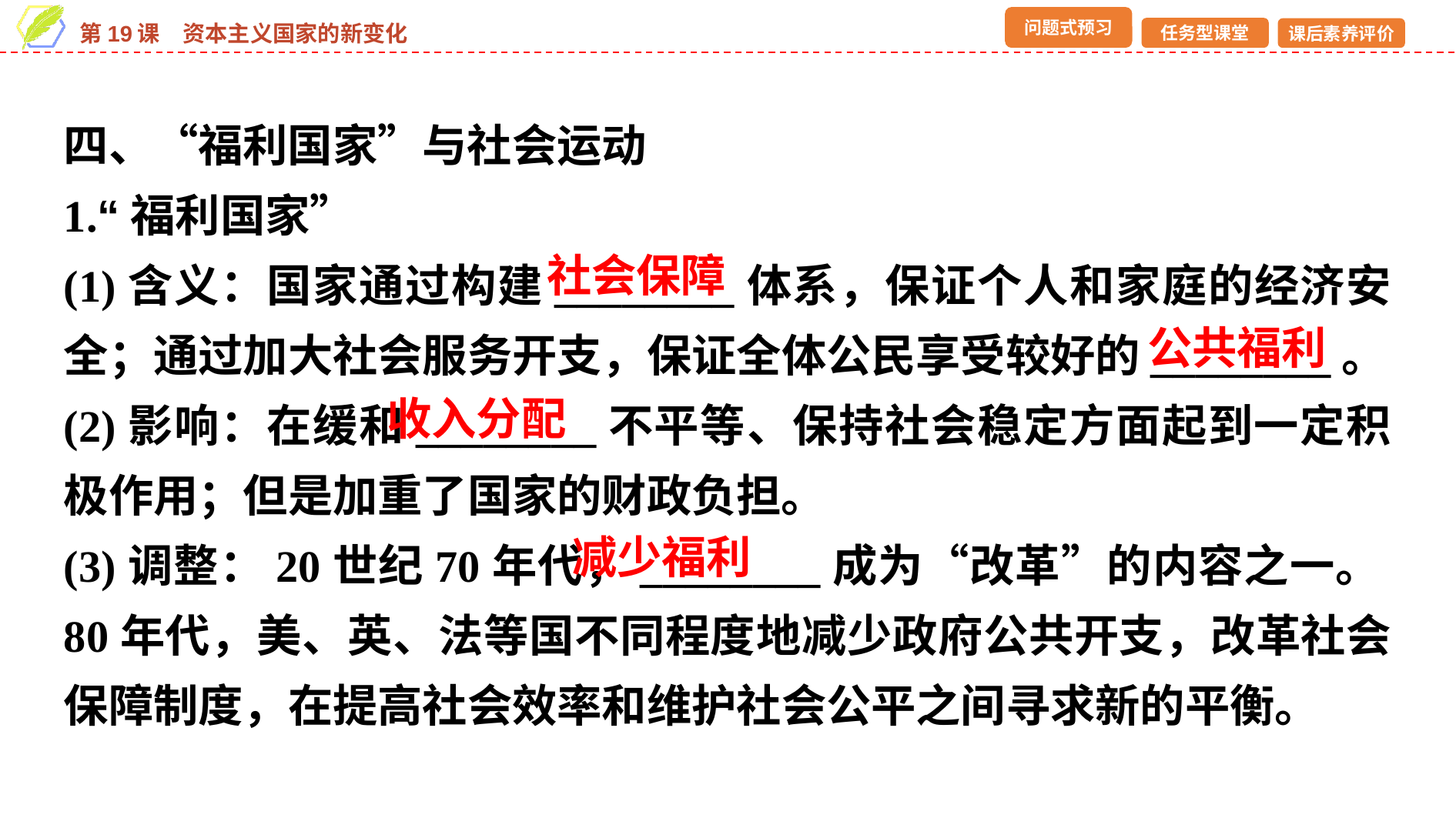

四、“福利国家”与社会运动
1.“福利国家”
(1)含义：国家通过构建________体系，保证个人和家庭的经济安全；通过加大社会服务开支，保证全体公民享受较好的________。
(2)影响：在缓和________不平等、保持社会稳定方面起到一定积极作用；但是加重了国家的财政负担。
(3)调整：20世纪70年代，________成为“改革”的内容之一。80年代，美、英、法等国不同程度地减少政府公共开支，改革社会保障制度，在提高社会效率和维护社会公平之间寻求新的平衡。
社会保障
公共福利
收入分配
减少福利